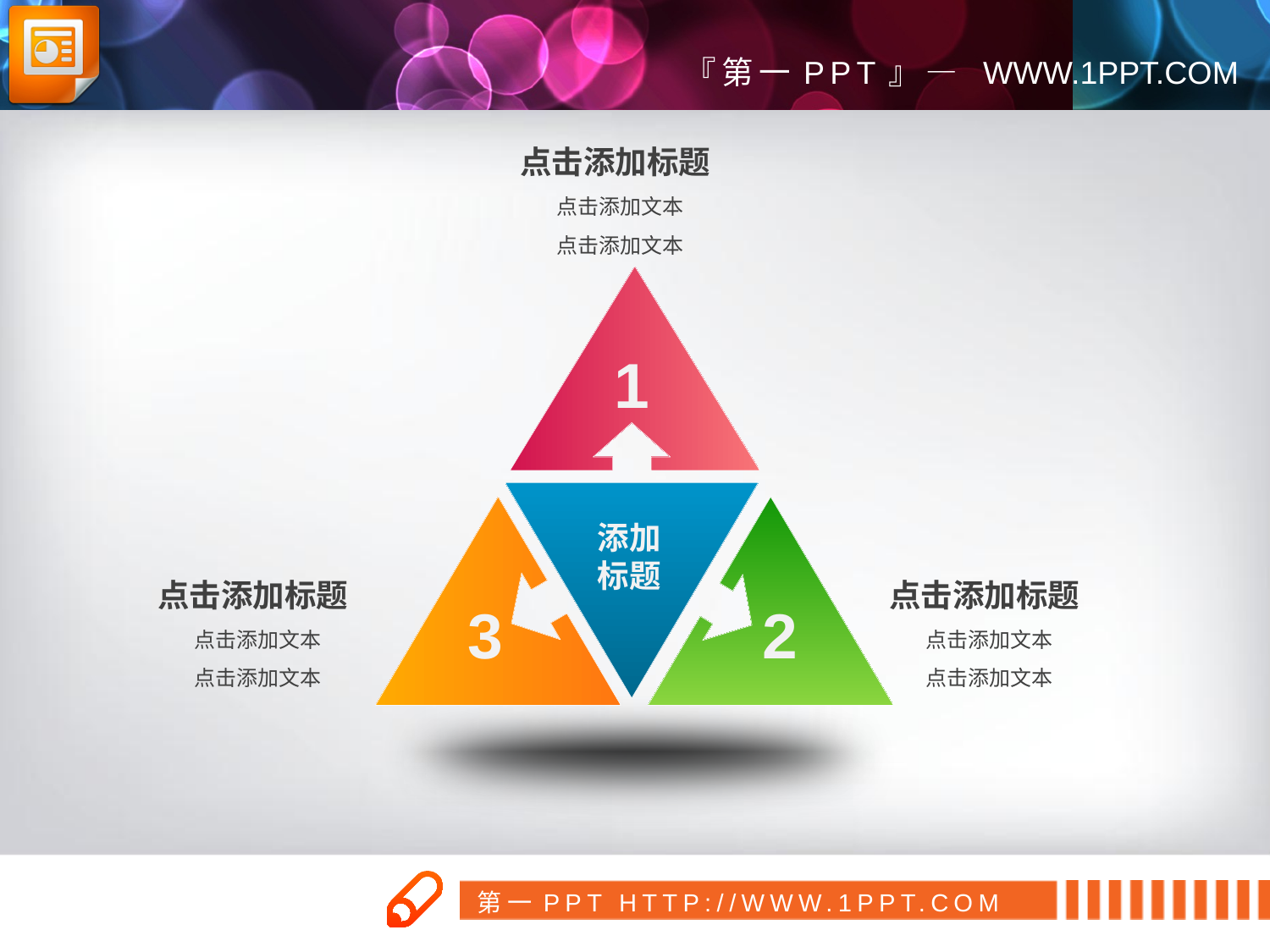

点击添加标题
点击添加文本
点击添加文本

1

添加标题
点击添加标题
点击添加标题
3
2
点击添加文本
点击添加文本
点击添加文本
点击添加文本

第一PPT模板网
www.1ppt.com/tubiao